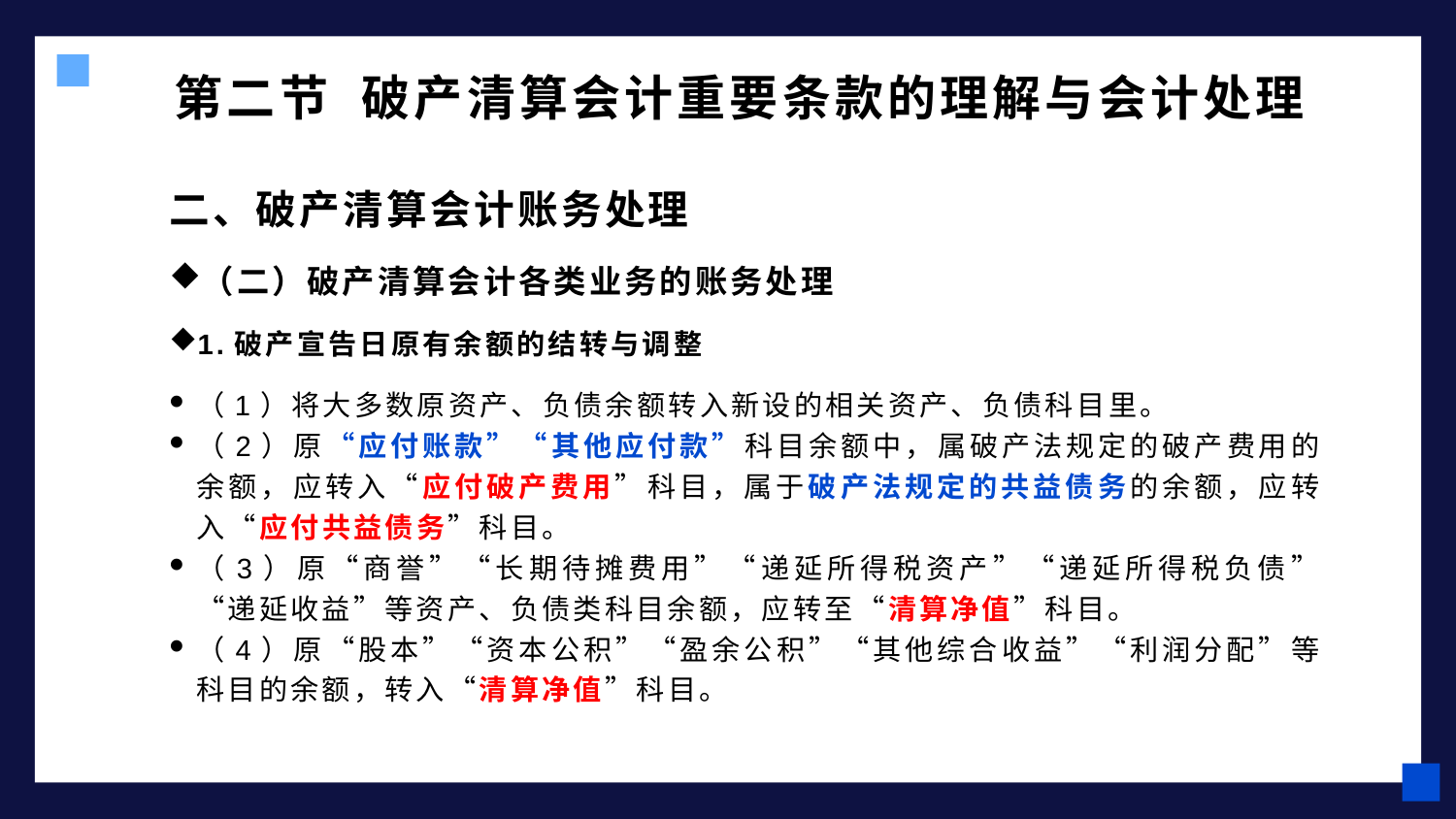

# 第二节  破产清算会计重要条款的理解与会计处理
二、破产清算会计账务处理
（二）破产清算会计各类业务的账务处理
1.破产宣告日原有余额的结转与调整
（1）将大多数原资产、负债余额转入新设的相关资产、负债科目里。
（2）原“应付账款”“其他应付款”科目余额中，属破产法规定的破产费用的余额，应转入“应付破产费用”科目，属于破产法规定的共益债务的余额，应转入“应付共益债务”科目。
（3）原“商誉”“长期待摊费用”“递延所得税资产”“递延所得税负债”“递延收益”等资产、负债类科目余额，应转至“清算净值”科目。
（4）原“股本”“资本公积”“盈余公积”“其他综合收益”“利润分配”等科目的余额，转入“清算净值”科目。